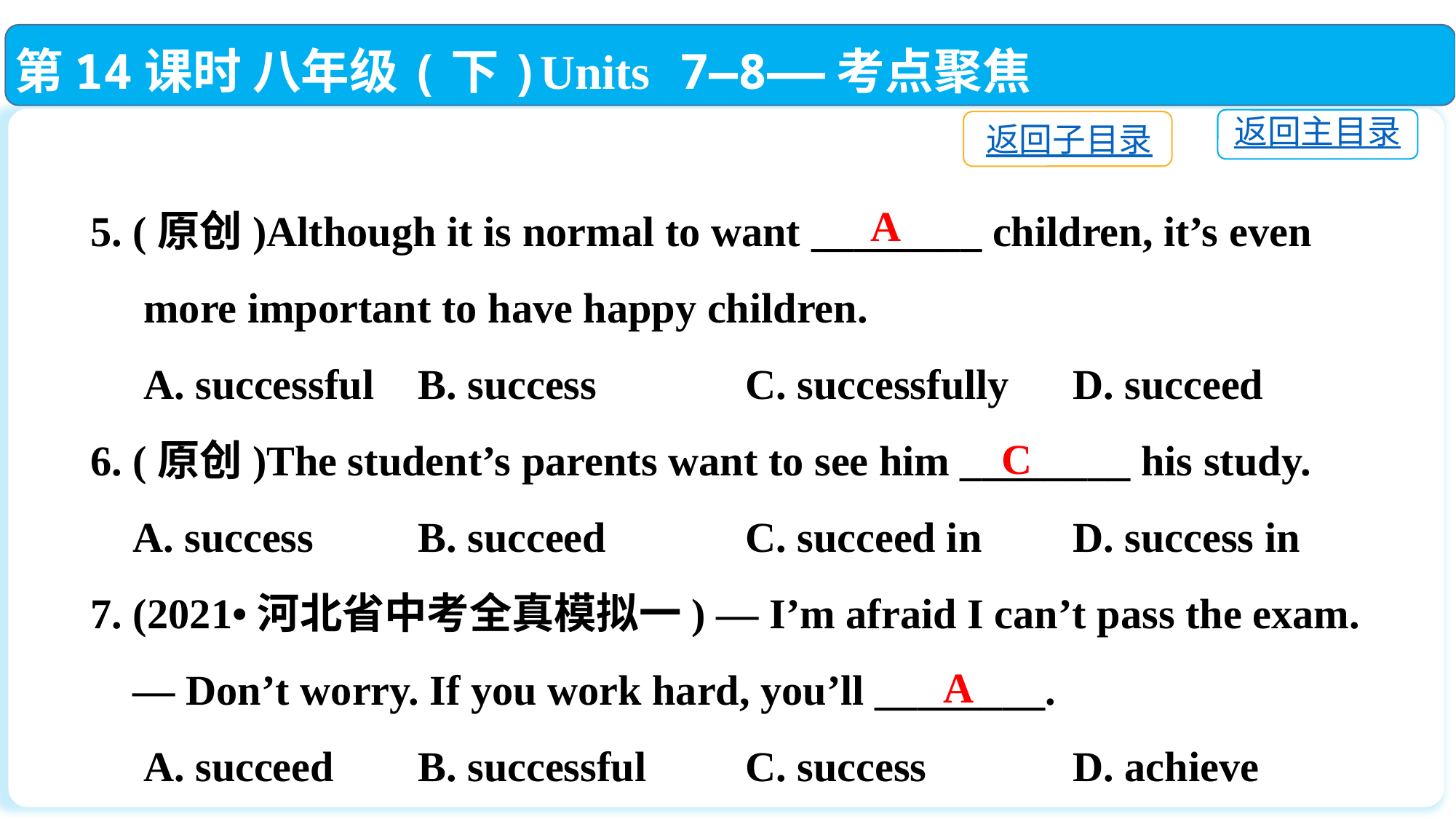

第14课时 八年级(下)Units 7—8——考点聚焦

返回主目录

返回子目录
5. (原创)Although it is normal to want ________ children, it’s even
     more important to have happy children.
     A. successful	B. success		C. successfully	D. succeed
6. (原创)The student’s parents want to see him ________ his study.
    A. success	B. succeed		C. succeed in	D. success in
7. (2021•河北省中考全真模拟一) — I’m afraid I can’t pass the exam.
    — Don’t worry. If you work hard, you’ll ________.
     A. succeed	B. successful	C. success		D. achieve
A
C
A